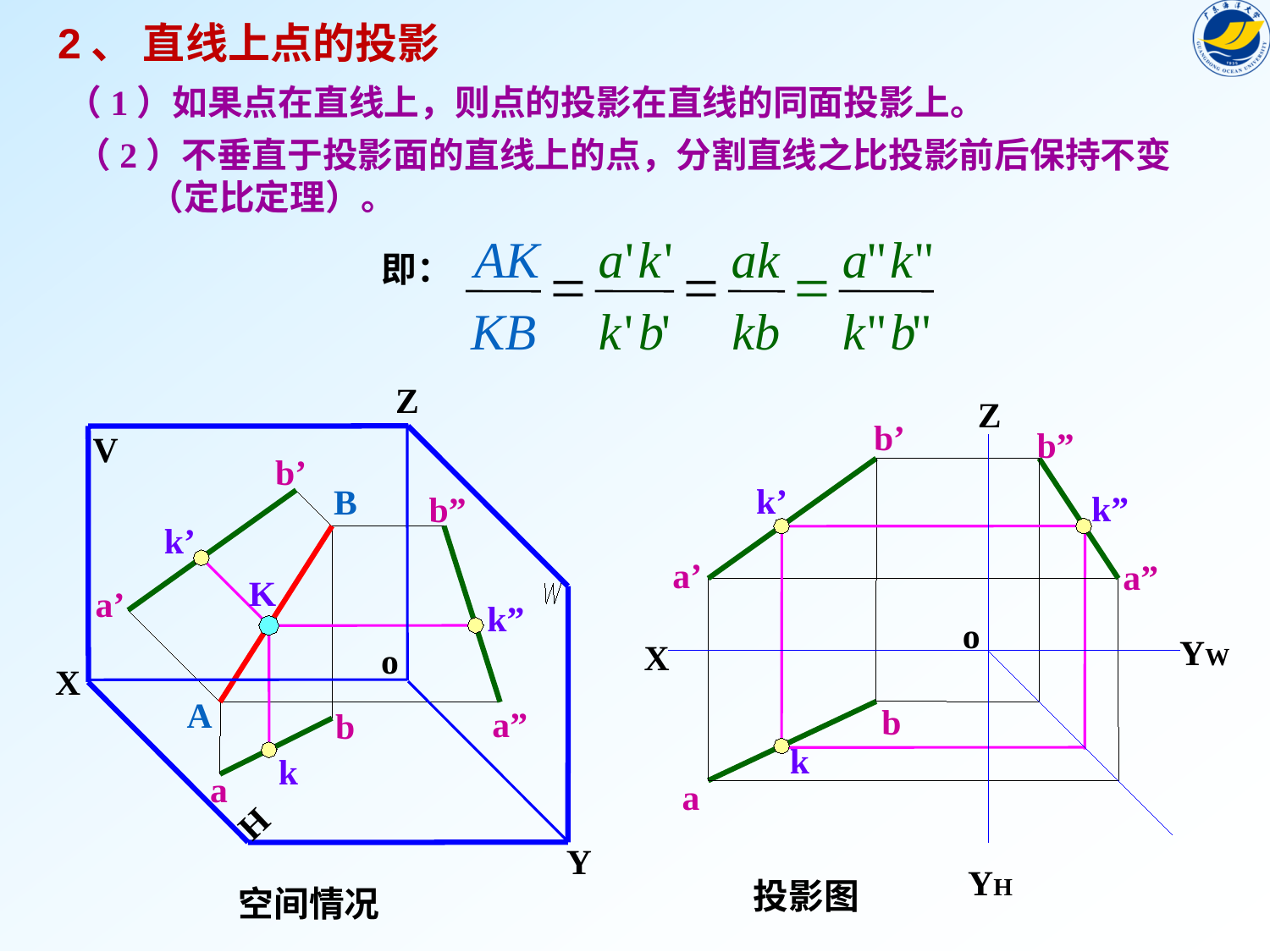

2、 直线上点的投影
（1）如果点在直线上，则点的投影在直线的同面投影上。
（2）不垂直于投影面的直线上的点，分割直线之比投影前后保持不变
        （定比定理）。
AK

KB
a
'
k
'

k
'
b
'
ak

kb
a
"
k
"

k
"
b
"
即：
=
=
=
Z
V

o
X

H
Y

Z

o
YW
X

YH
b’
b”

a’
a”

b

a

b’
B
b”

a’

A
a”
b

a

k’
k”
k’

K
k”

k

k

投影图
空间情况